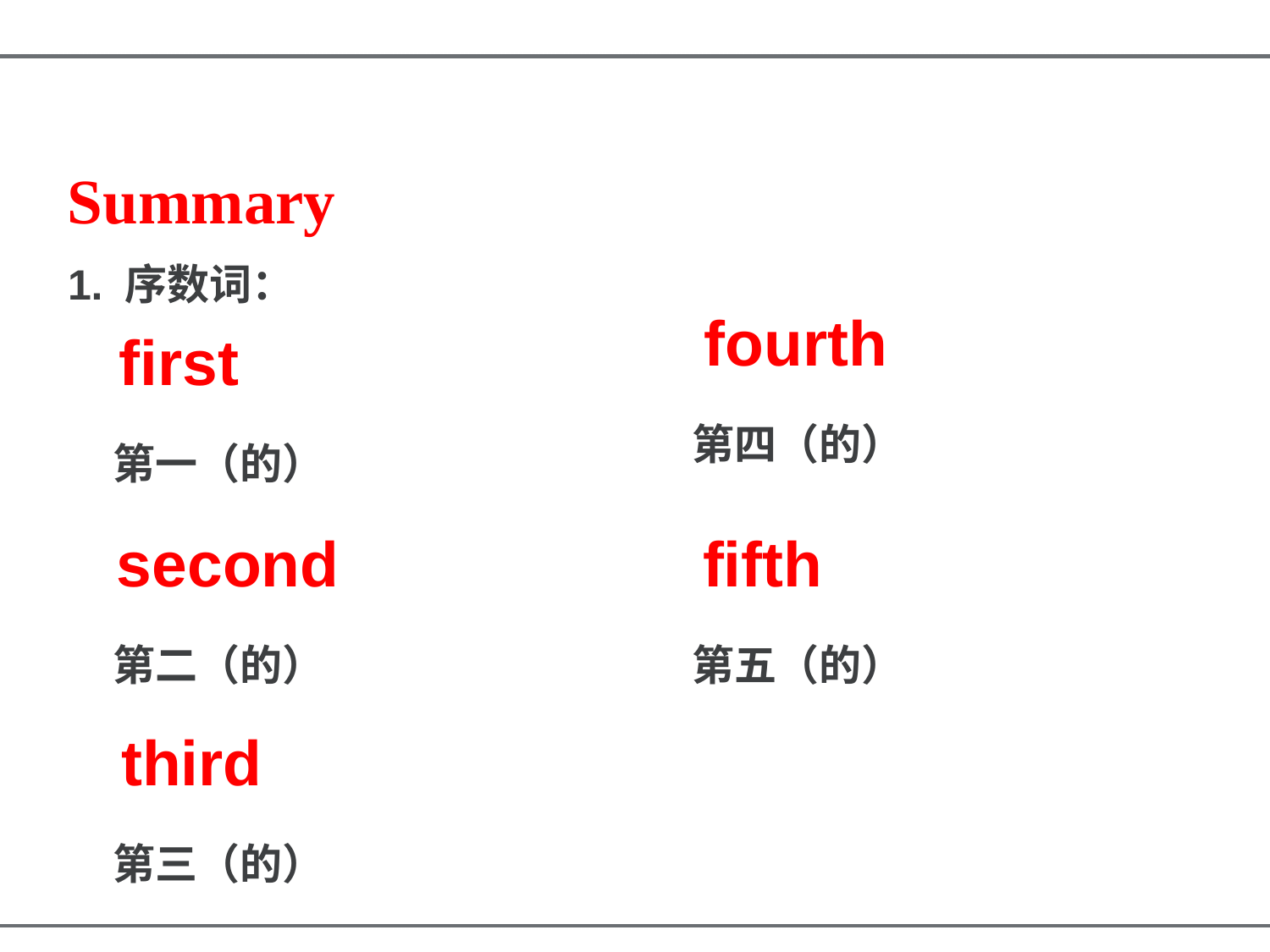

Summary
1. 序数词：
fourth
first
第四（的）
第一（的）
second
fifth
第二（的）
第五（的）
third
第三（的）